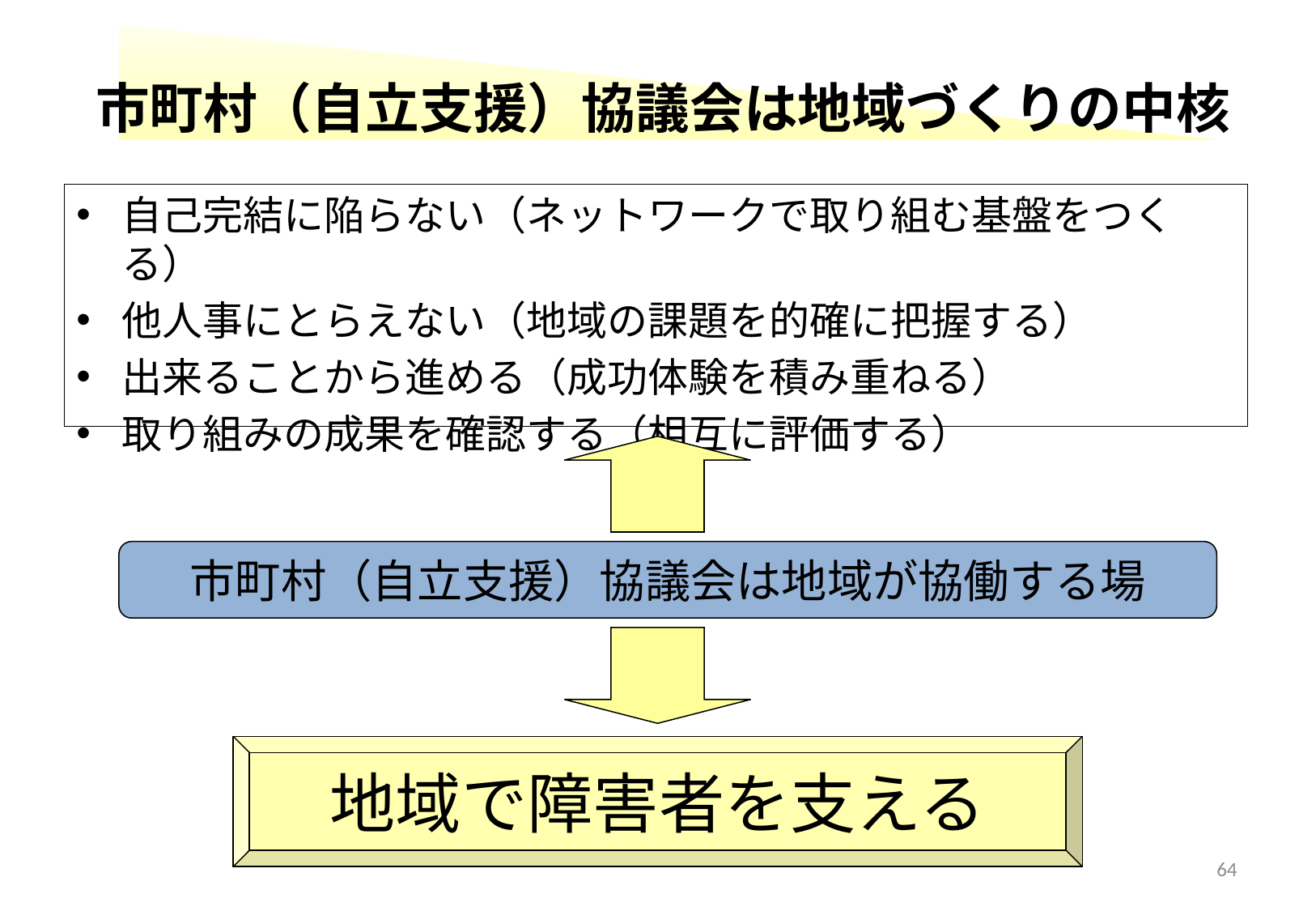

市町村（自立支援）協議会は地域づくりの中核
自己完結に陥らない（ネットワークで取り組む基盤をつくる）
他人事にとらえない（地域の課題を的確に把握する）
出来ることから進める（成功体験を積み重ねる）
取り組みの成果を確認する（相互に評価する）

市町村（自立支援）協議会は地域が協働する場

地域で障害者を支える
64